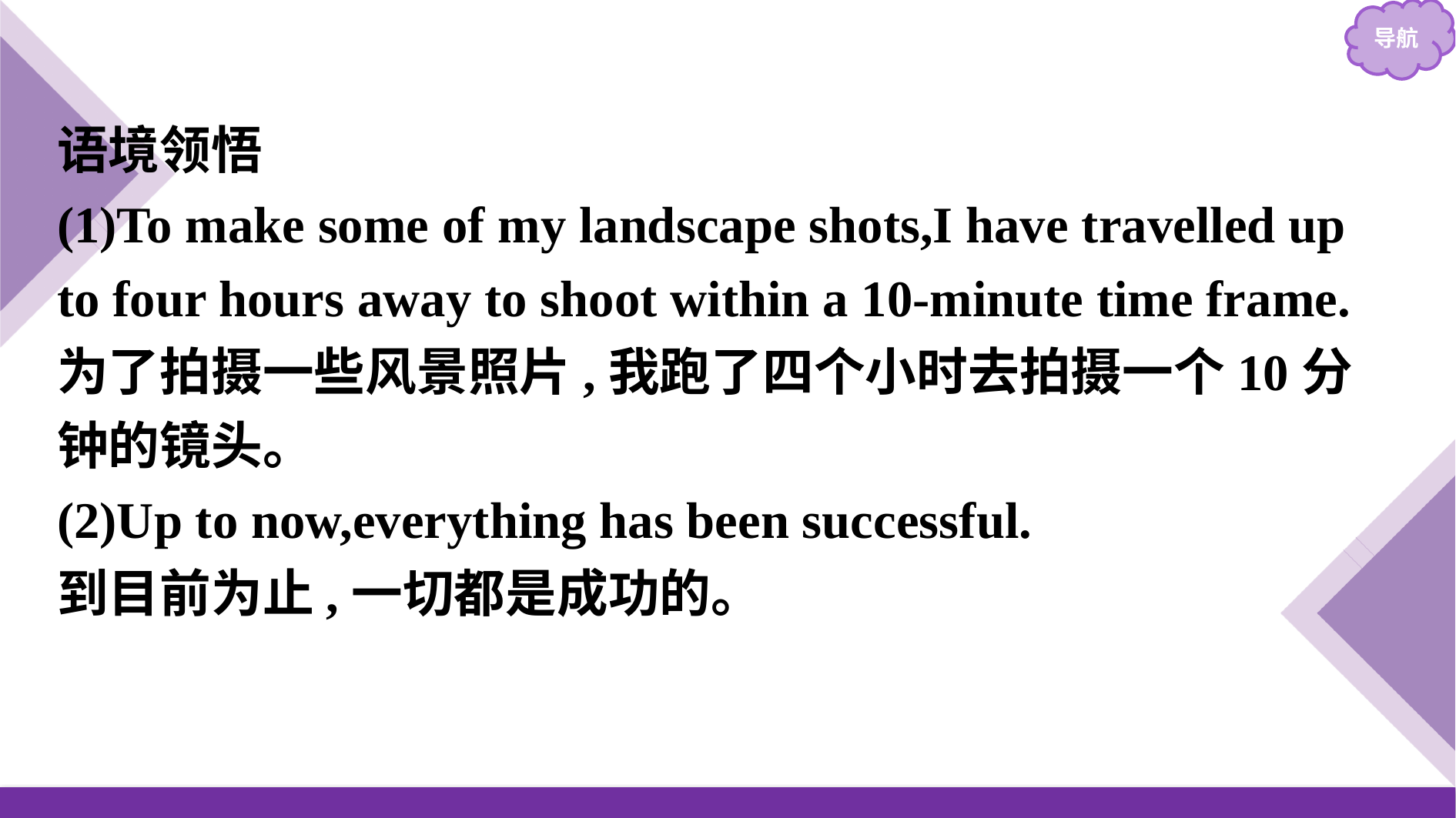

语境领悟
(1)To make some of my landscape shots,I have travelled up to four hours away to shoot within a 10-minute time frame.
为了拍摄一些风景照片,我跑了四个小时去拍摄一个10分钟的镜头。
(2)Up to now,everything has been successful.
到目前为止,一切都是成功的。